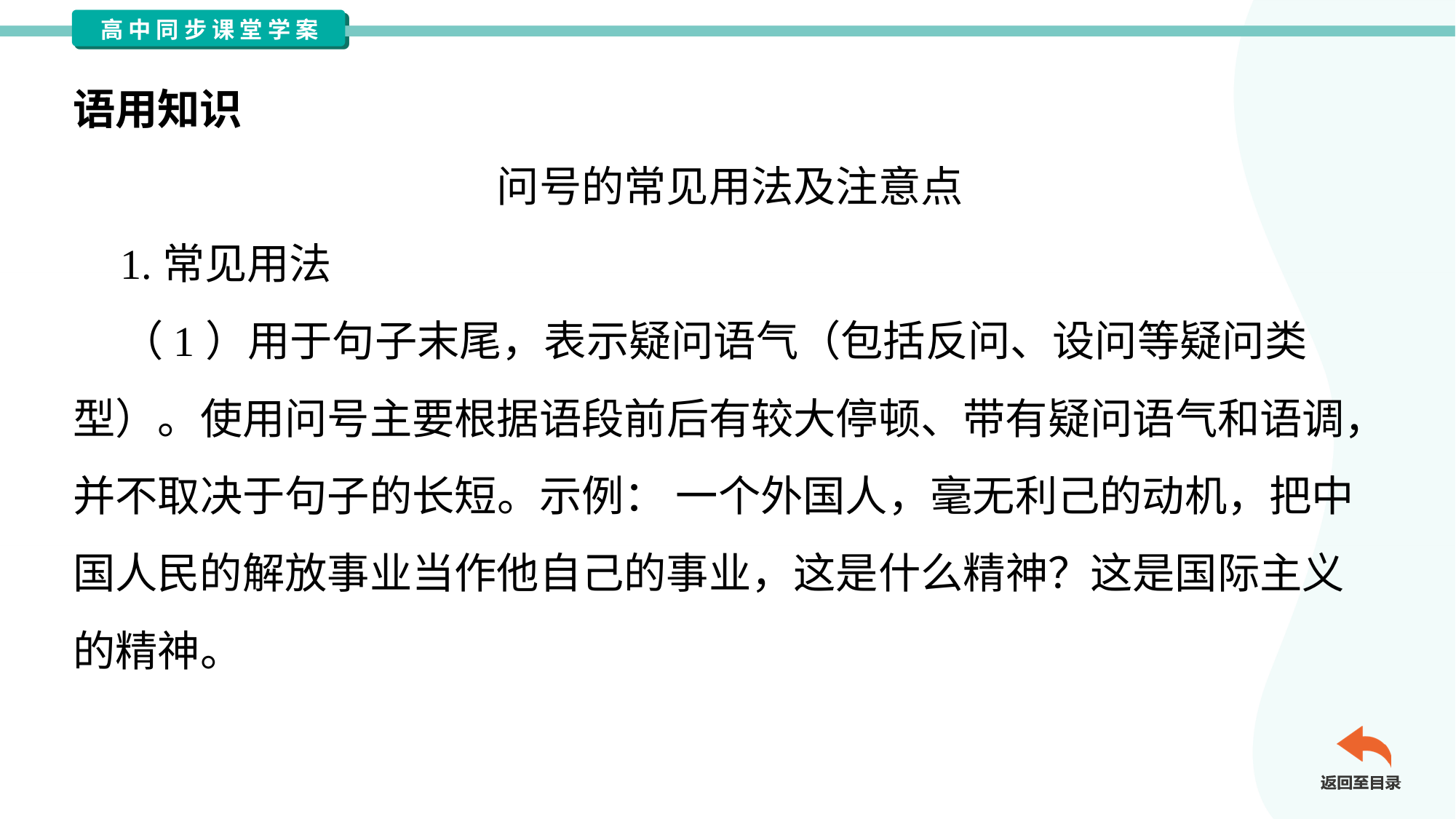

语用知识
问号的常见用法及注意点
    1.常见用法
    （1）用于句子末尾，表示疑问语气（包括反问、设问等疑问类
型）。使用问号主要根据语段前后有较大停顿、带有疑问语气和语调，
并不取决于句子的长短。示例： 一个外国人，毫无利己的动机，把中
国人民的解放事业当作他自己的事业，这是什么精神？这是国际主义
的精神。